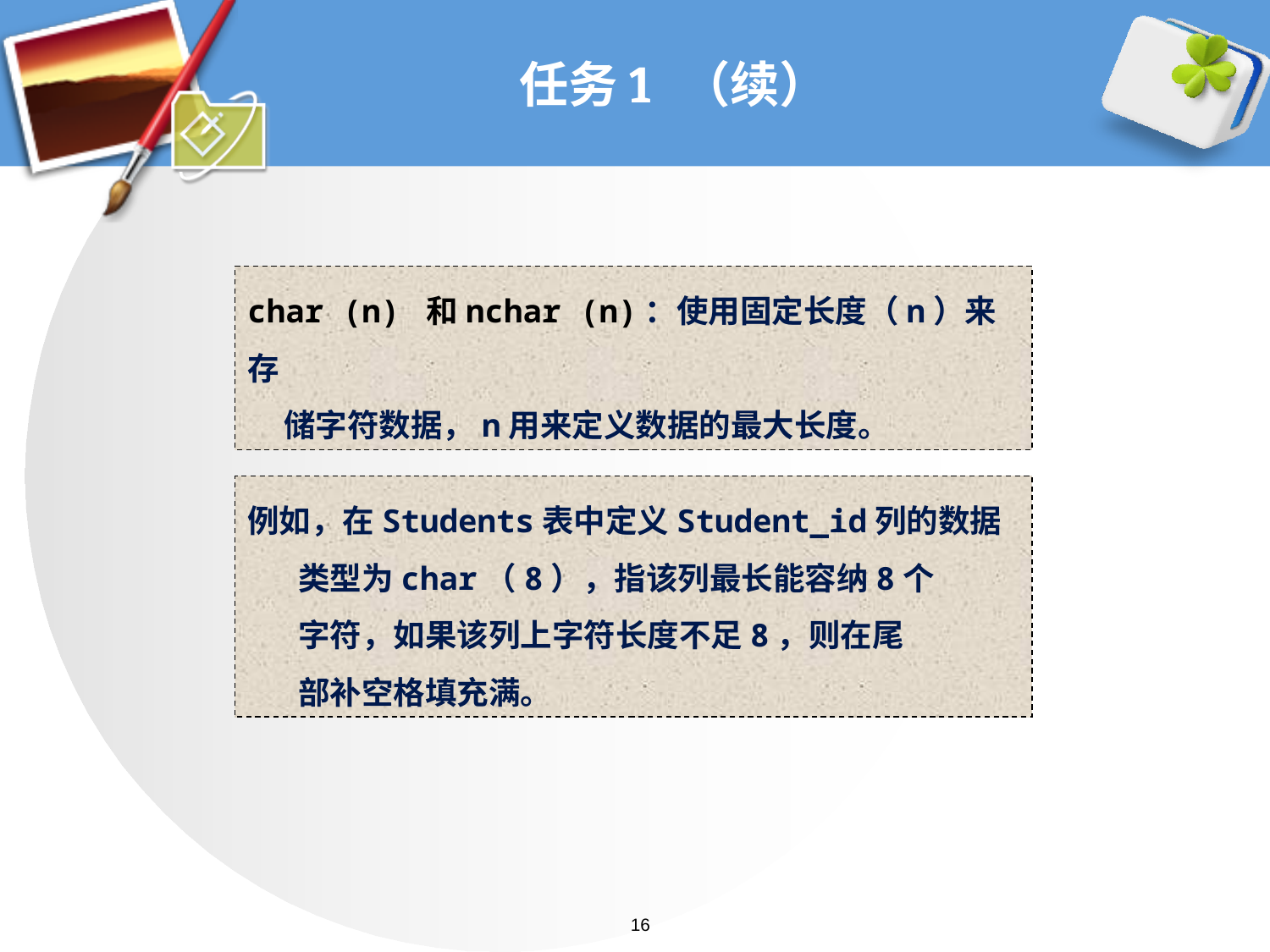

# 任务1  （续）
char (n) 和nchar (n)：使用固定长度（n）来存
    储字符数据，n用来定义数据的最大长度。
例如，在Students表中定义Student_id列的数据
      类型为char（8），指该列最长能容纳8个
      字符，如果该列上字符长度不足8，则在尾
      部补空格填充满。
16